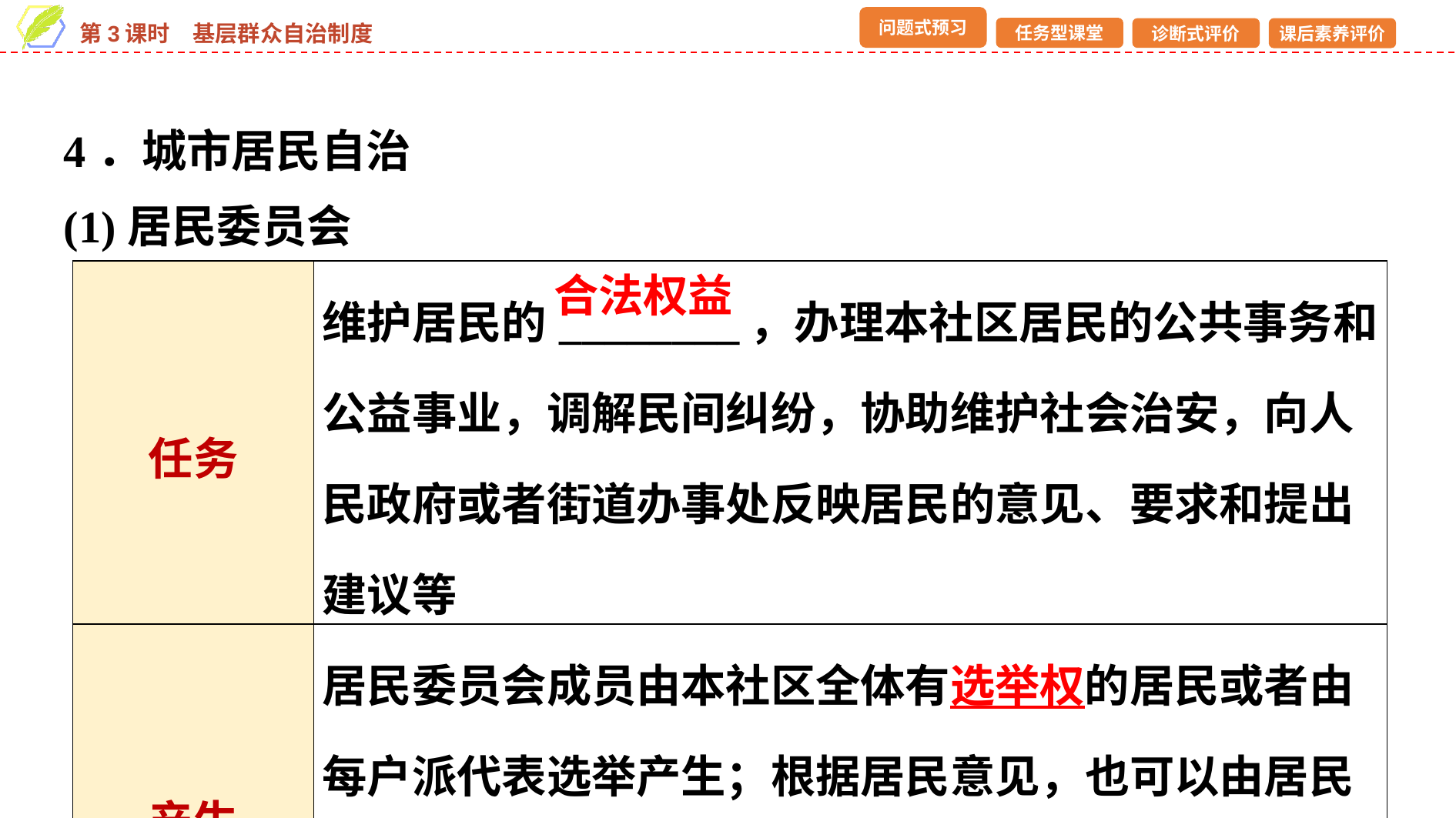

4．城市居民自治
(1)居民委员会
| 任务 | 维护居民的\_\_\_\_\_\_\_\_，办理本社区居民的公共事务和公益事业，调解民间纠纷，协助维护社会治安，向人民政府或者街道办事处反映居民的意见、要求和提出建议等 |
| --- | --- |
| 产生 | 居民委员会成员由本社区全体有选举权的居民或者由每户派代表选举产生；根据居民意见，也可以由居民代表选举产生。居民委员会向居民会议、居民代表会议负责并报告工作 |
合法权益